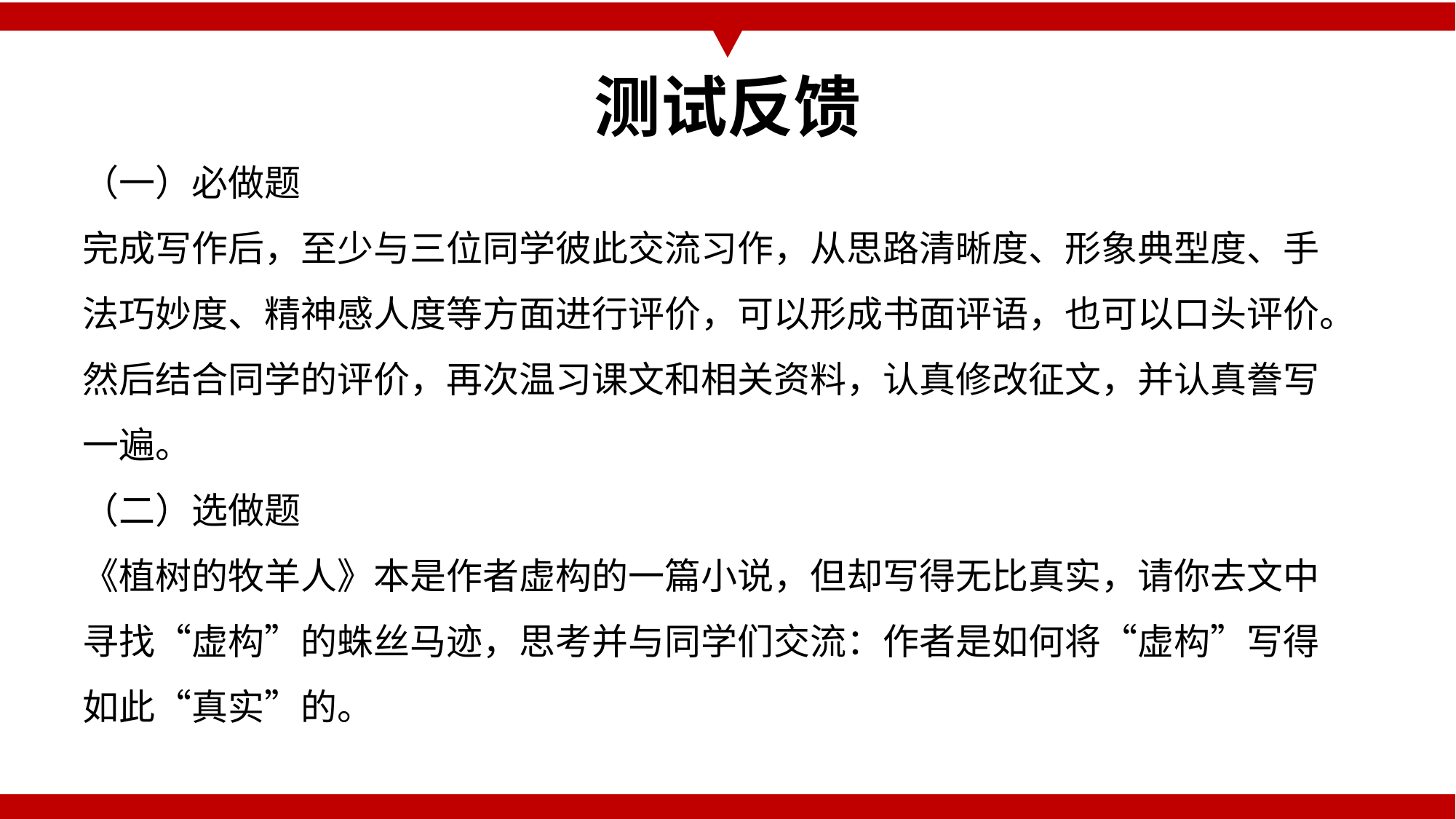

测试反馈
（一）必做题
完成写作后，至少与三位同学彼此交流习作，从思路清晰度、形象典型度、手法巧妙度、精神感人度等方面进行评价，可以形成书面评语，也可以口头评价。然后结合同学的评价，再次温习课文和相关资料，认真修改征文，并认真誊写一遍。
（二）选做题
《植树的牧羊人》本是作者虚构的一篇小说，但却写得无比真实，请你去文中寻找“虚构”的蛛丝马迹，思考并与同学们交流：作者是如何将“虚构”写得如此“真实”的。